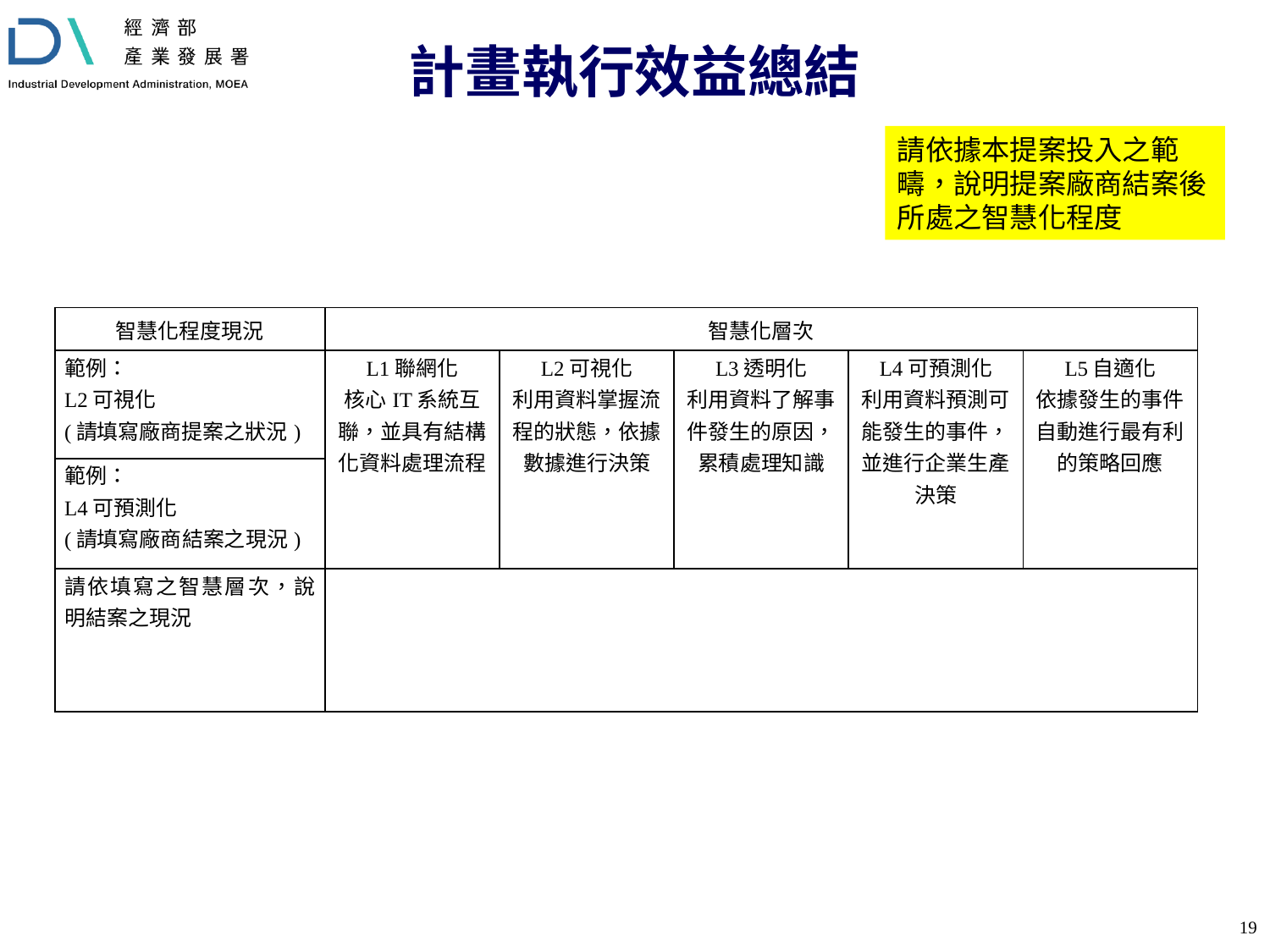

# 計畫執行效益總結
請依據本提案投入之範疇，說明提案廠商結案後所處之智慧化程度
| 智慧化程度現況 | 智慧化層次 |  |  |  |  |
| --- | --- | --- | --- | --- | --- |
| 範例： L2可視化 (請填寫廠商提案之狀況) | L1聯網化 核心IT系統互聯，並具有結構化資料處理流程 | L2可視化 利用資料掌握流程的狀態，依據數據進行決策 | L3透明化 利用資料了解事件發生的原因，累積處理知識 | L4可預測化 利用資料預測可能發生的事件，並進行企業生產決策 | L5自適化 依據發生的事件自動進行最有利的策略回應 |
| 範例： L4可預測化 (請填寫廠商結案之現況) |  |  |  |  |  |
| 請依填寫之智慧層次，說明結案之現況 |  |  |  |  |  |
19